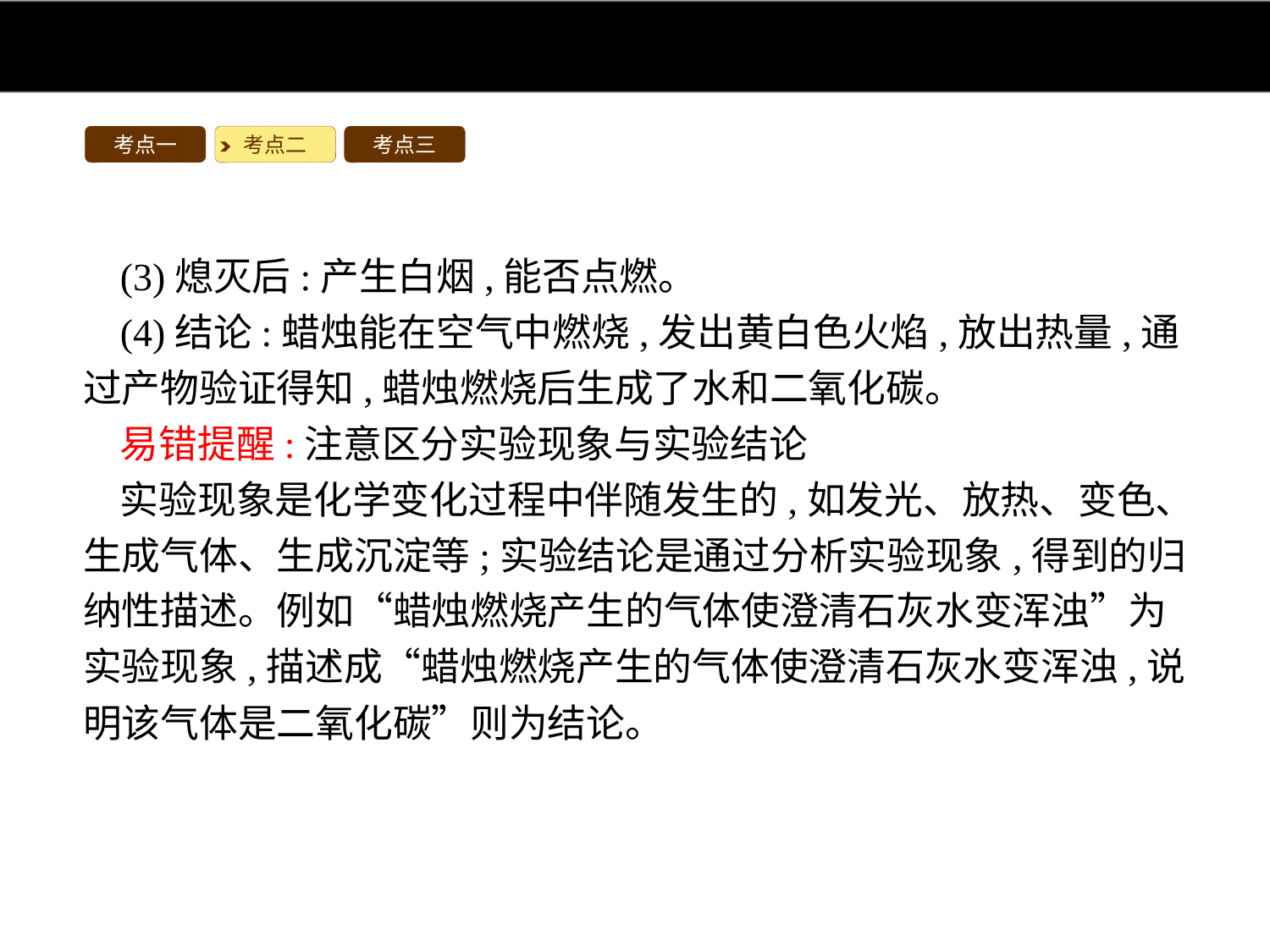

考点一
考点二
考点三

(3)熄灭后:产生白烟,能否点燃。
(4)结论:蜡烛能在空气中燃烧,发出黄白色火焰,放出热量,通过产物验证得知,蜡烛燃烧后生成了水和二氧化碳。
易错提醒:注意区分实验现象与实验结论
实验现象是化学变化过程中伴随发生的,如发光、放热、变色、生成气体、生成沉淀等;实验结论是通过分析实验现象,得到的归纳性描述。例如“蜡烛燃烧产生的气体使澄清石灰水变浑浊”为实验现象,描述成“蜡烛燃烧产生的气体使澄清石灰水变浑浊,说明该气体是二氧化碳”则为结论。